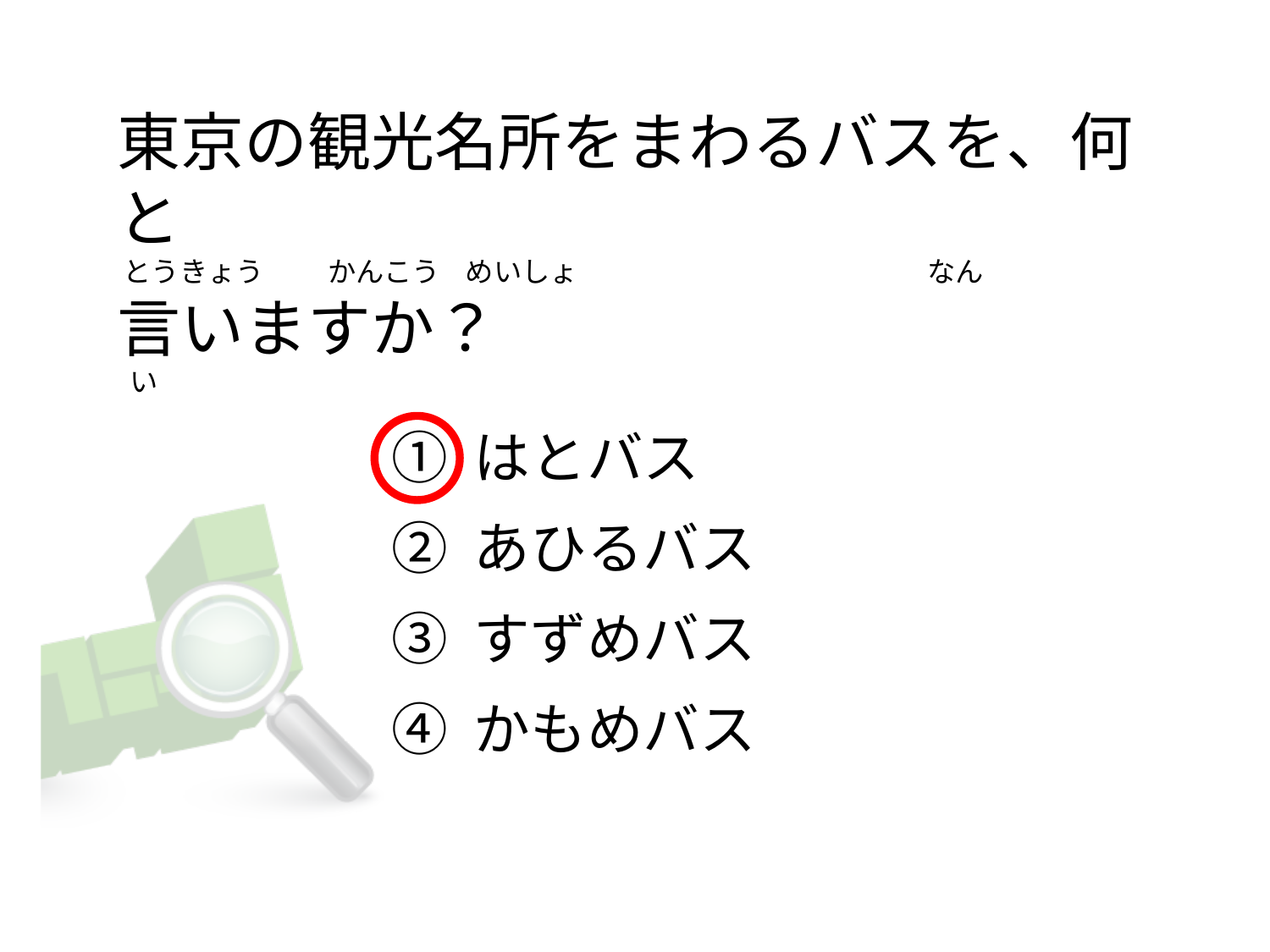

# 東京の観光名所をまわるバスを、何と  とうきょう          かんこう    めいしょ                                                       なん  言いますか？    い

① はとバス
② あひるバス
③ すずめバス
④ かもめバス